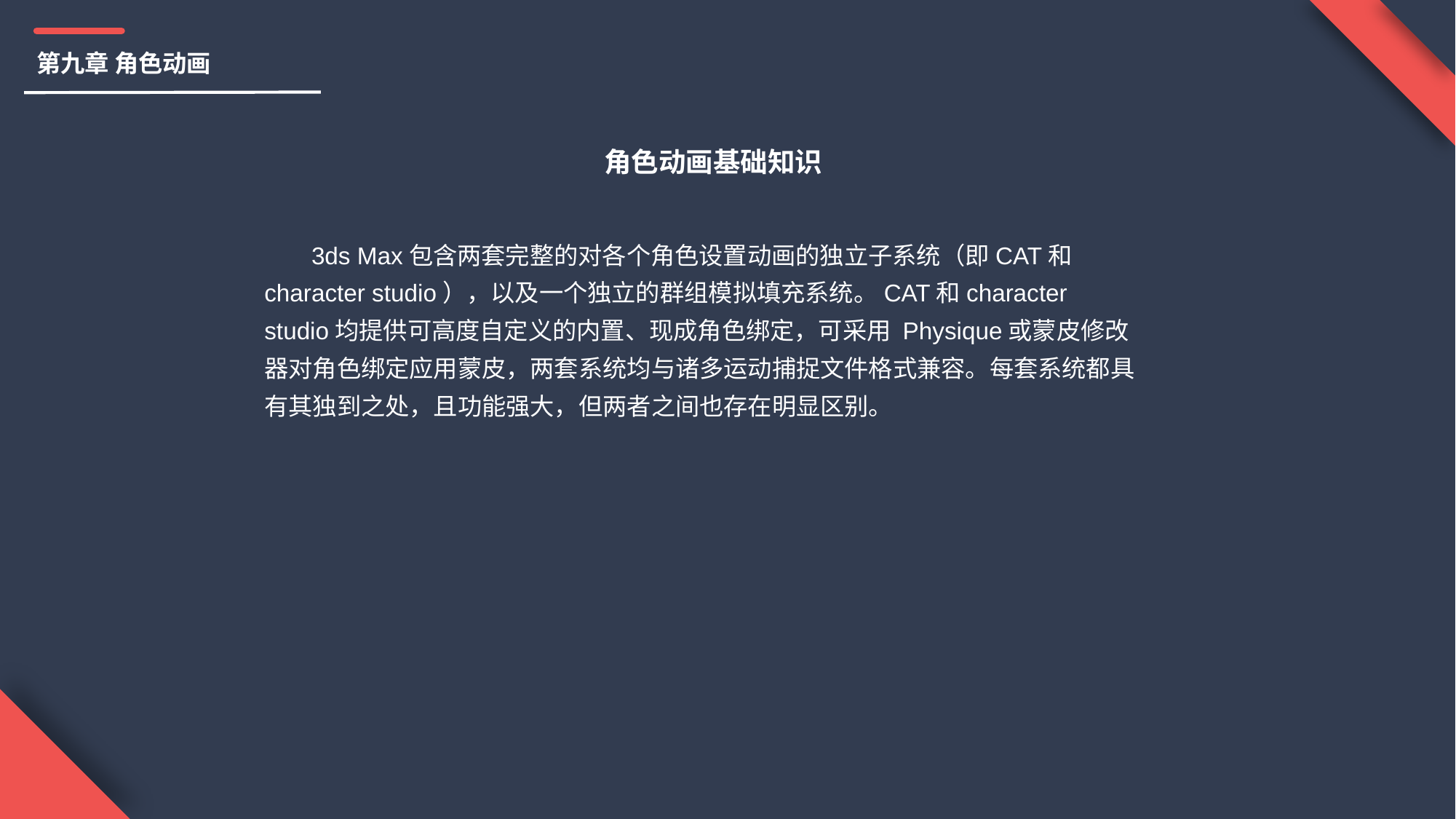

第九章 角色动画
角色动画基础知识
       3ds Max包含两套完整的对各个角色设置动画的独立子系统（即CAT和character studio），以及一个独立的群组模拟填充系统。CAT和character studio均提供可高度自定义的内置、现成角色绑定，可采用 Physique或蒙皮修改器对角色绑定应用蒙皮，两套系统均与诸多运动捕捉文件格式兼容。每套系统都具有其独到之处，且功能强大，但两者之间也存在明显区别。